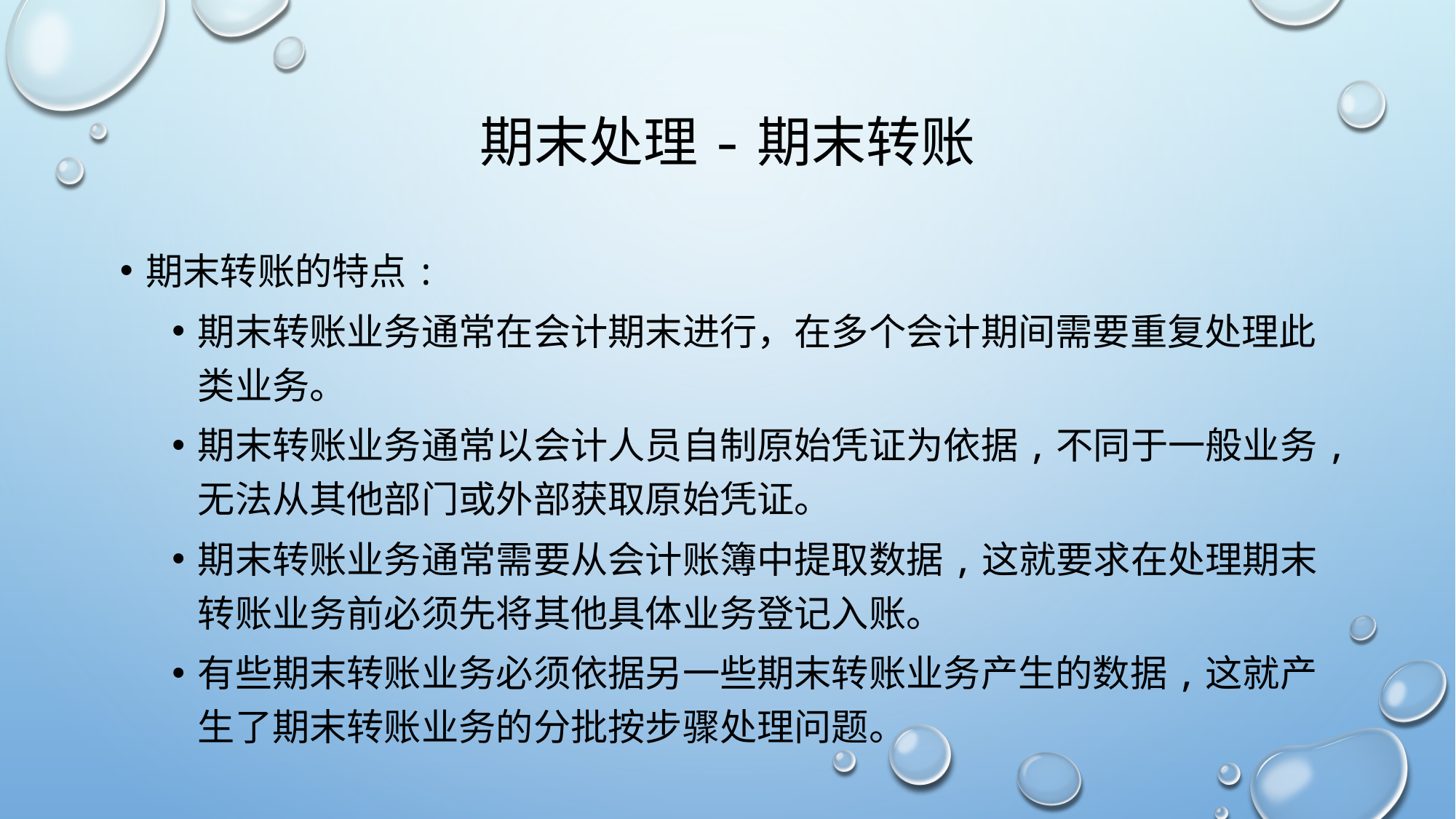

# 期末处理-期末转账
期末转账的特点:
期末转账业务通常在会计期末进行，在多个会计期间需要重复处理此类业务。
期末转账业务通常以会计人员自制原始凭证为依据,不同于一般业务,无法从其他部门或外部获取原始凭证。
期末转账业务通常需要从会计账簿中提取数据,这就要求在处理期末转账业务前必须先将其他具体业务登记入账。
有些期末转账业务必须依据另一些期末转账业务产生的数据,这就产生了期末转账业务的分批按步骤处理问题。